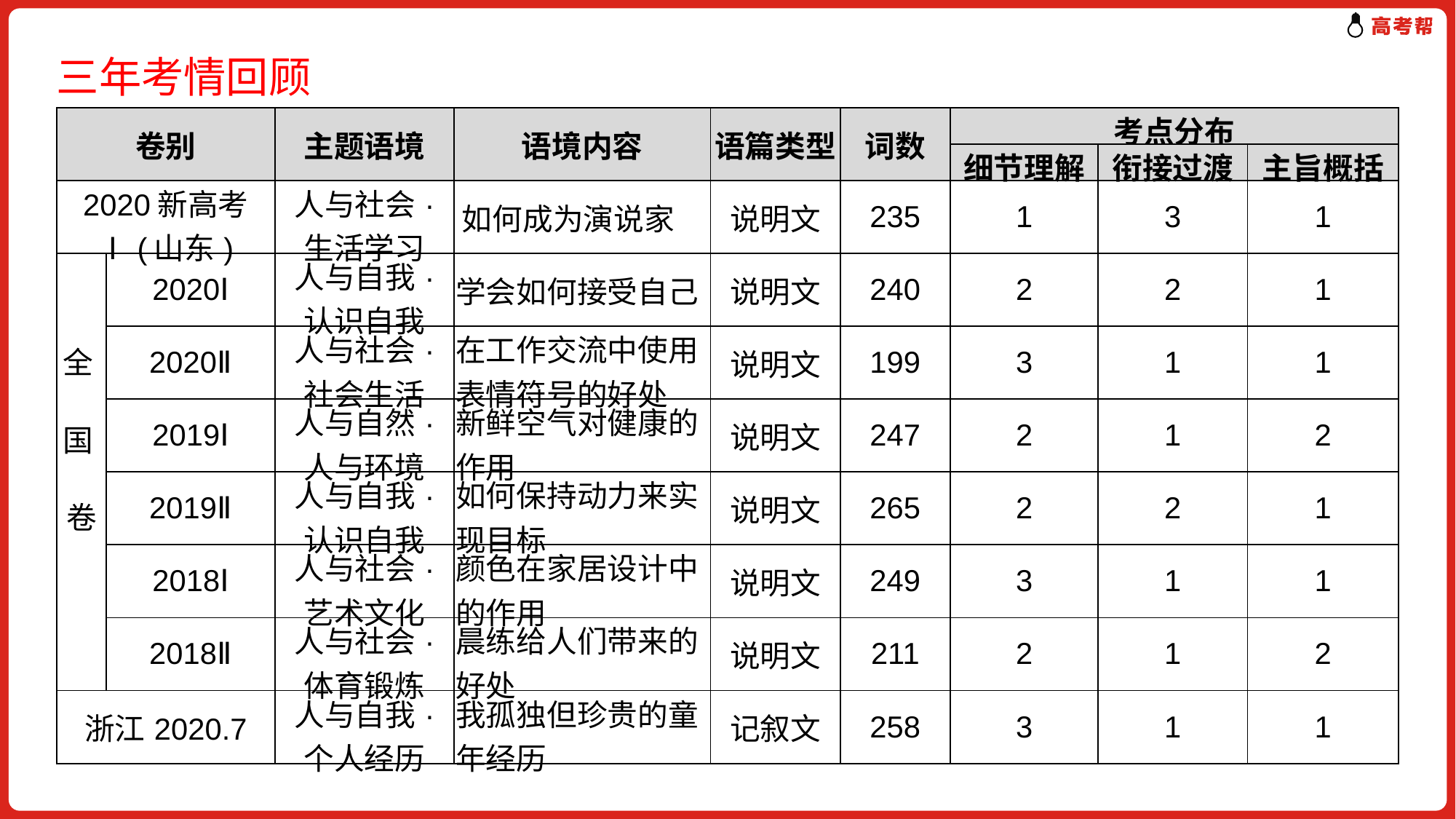

三年考情回顾
| 卷别 |  | 主题语境 | 语境内容 | 语篇类型 | 词数 | 考点分布 |  |  |
| --- | --- | --- | --- | --- | --- | --- | --- | --- |
|  |  |  |  |  |  | 细节理解 | 衔接过渡 | 主旨概括 |
| 2020新高考Ⅰ(山东) |  | 人与社会· 生活学习 | 如何成为演说家 | 说明文 | 235 | 1 | 3 | 1 |
| 全 国 卷 | 2020Ⅰ | 人与自我· 认识自我 | 学会如何接受自己 | 说明文 | 240 | 2 | 2 | 1 |
|  | 2020Ⅱ | 人与社会· 社会生活 | 在工作交流中使用表情符号的好处 | 说明文 | 199 | 3 | 1 | 1 |
|  | 2019Ⅰ | 人与自然· 人与环境 | 新鲜空气对健康的作用 | 说明文 | 247 | 2 | 1 | 2 |
|  | 2019Ⅱ | 人与自我· 认识自我 | 如何保持动力来实现目标 | 说明文 | 265 | 2 | 2 | 1 |
|  | 2018Ⅰ | 人与社会· 艺术文化 | 颜色在家居设计中的作用 | 说明文 | 249 | 3 | 1 | 1 |
|  | 2018Ⅱ | 人与社会· 体育锻炼 | 晨练给人们带来的好处 | 说明文 | 211 | 2 | 1 | 2 |
| 浙江2020.7 |  | 人与自我· 个人经历 | 我孤独但珍贵的童年经历 | 记叙文 | 258 | 3 | 1 | 1 |